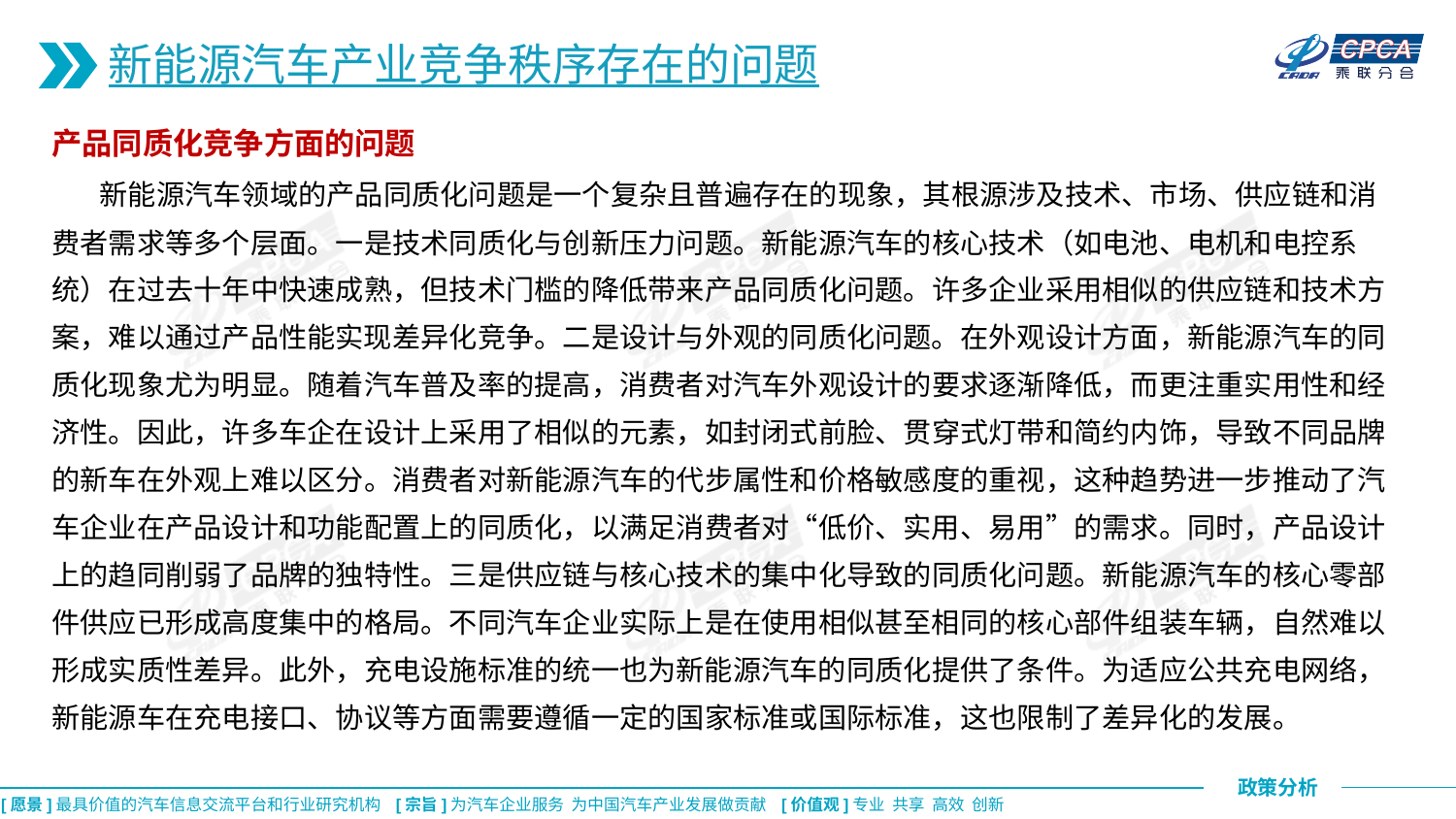

新能源汽车产业竞争秩序存在的问题
产品同质化竞争方面的问题
      新能源汽车领域的产品同质化问题是一个复杂且普遍存在的现象，其根源涉及技术、市场、供应链和消费者需求等多个层面。一是技术同质化与创新压力问题。新能源汽车的核心技术（如电池、电机和电控系统）在过去十年中快速成熟，但技术门槛的降低带来产品同质化问题。许多企业采用相似的供应链和技术方案，难以通过产品性能实现差异化竞争。二是设计与外观的同质化问题。在外观设计方面，新能源汽车的同质化现象尤为明显。随着汽车普及率的提高，消费者对汽车外观设计的要求逐渐降低，而更注重实用性和经济性。因此，许多车企在设计上采用了相似的元素，如封闭式前脸、贯穿式灯带和简约内饰，导致不同品牌的新车在外观上难以区分。消费者对新能源汽车的代步属性和价格敏感度的重视，这种趋势进一步推动了汽车企业在产品设计和功能配置上的同质化，以满足消费者对“低价、实用、易用”的需求。同时，产品设计上的趋同削弱了品牌的独特性。三是供应链与核心技术的集中化导致的同质化问题。新能源汽车的核心零部件供应已形成高度集中的格局。不同汽车企业实际上是在使用相似甚至相同的核心部件组装车辆，自然难以形成实质性差异。此外，充电设施标准的统一也为新能源汽车的同质化提供了条件。为适应公共充电网络，新能源车在充电接口、协议等方面需要遵循一定的国家标准或国际标准，这也限制了差异化的发展。